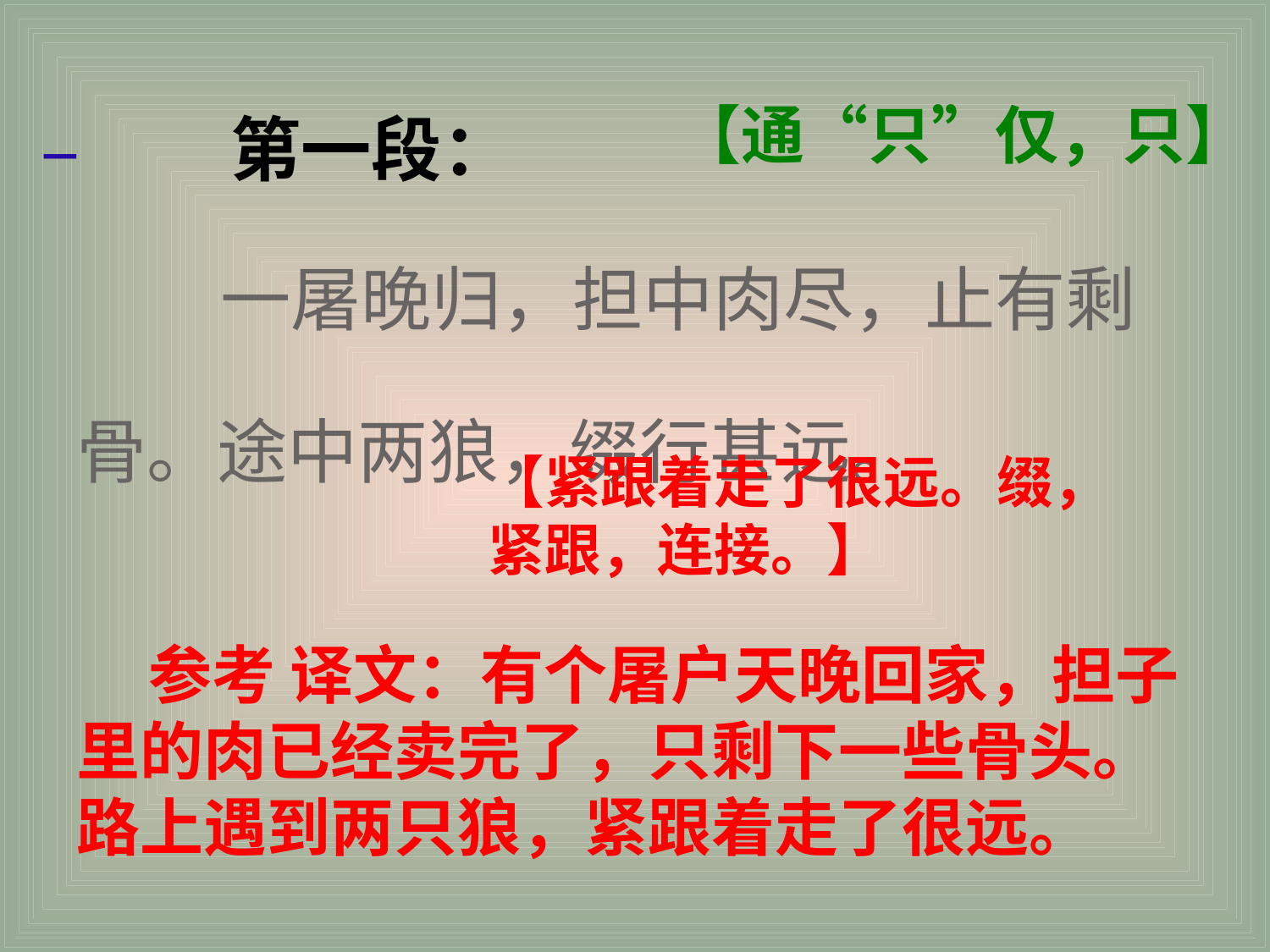

【通“只”仅，只】
第一段：
一

        一屠晚归，担中肉尽，止有剩骨。途中两狼，缀行甚远。
【紧跟着走了很远。缀，紧跟，连接。】
    参考 译文：有个屠户天晚回家，担子里的肉已经卖完了，只剩下一些骨头。路上遇到两只狼，紧跟着走了很远。